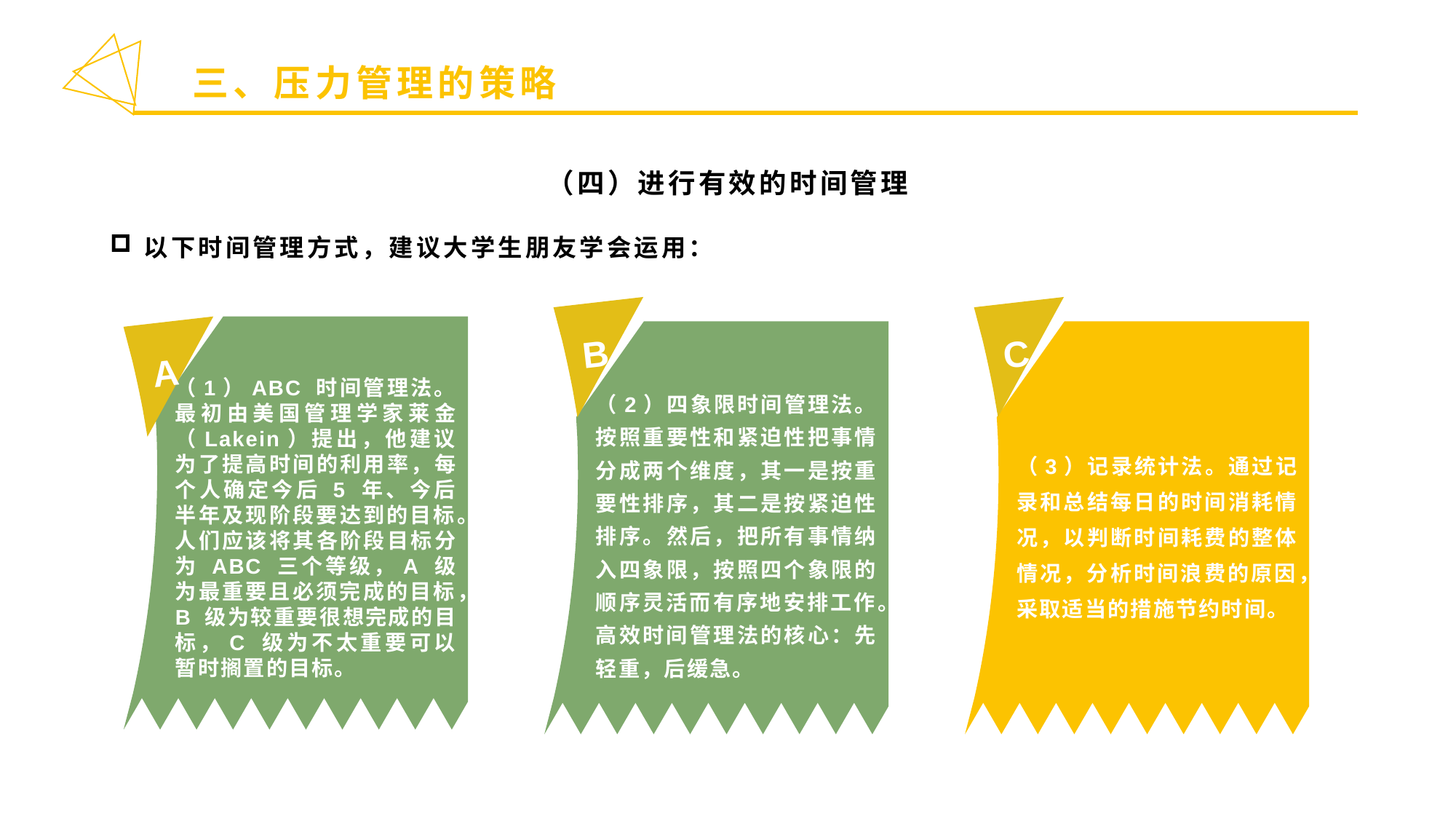

三、压力管理的策略
（四）进行有效的时间管理
以下时间管理方式，建议大学生朋友学会运用：
B
（2）四象限时间管理法。按照重要性和紧迫性把事情分成两个维度，其一是按重要性排序，其二是按紧迫性排序。然后，把所有事情纳入四象限，按照四个象限的顺序灵活而有序地安排工作。高效时间管理法的核心：先轻重，后缓急。
C
（3）记录统计法。通过记录和总结每日的时间消耗情况，以判断时间耗费的整体情况，分析时间浪费的原因，采取适当的措施节约时间。
（1）ABC 时间管理法。最初由美国管理学家莱金（Lakein）提出，他建议为了提高时间的利用率，每个人确定今后 5 年、今后半年及现阶段要达到的目标。人们应该将其各阶段目标分为 ABC 三个等级，A 级为最重要且必须完成的目标，B 级为较重要很想完成的目标，C 级为不太重要可以暂时搁置的目标。
A